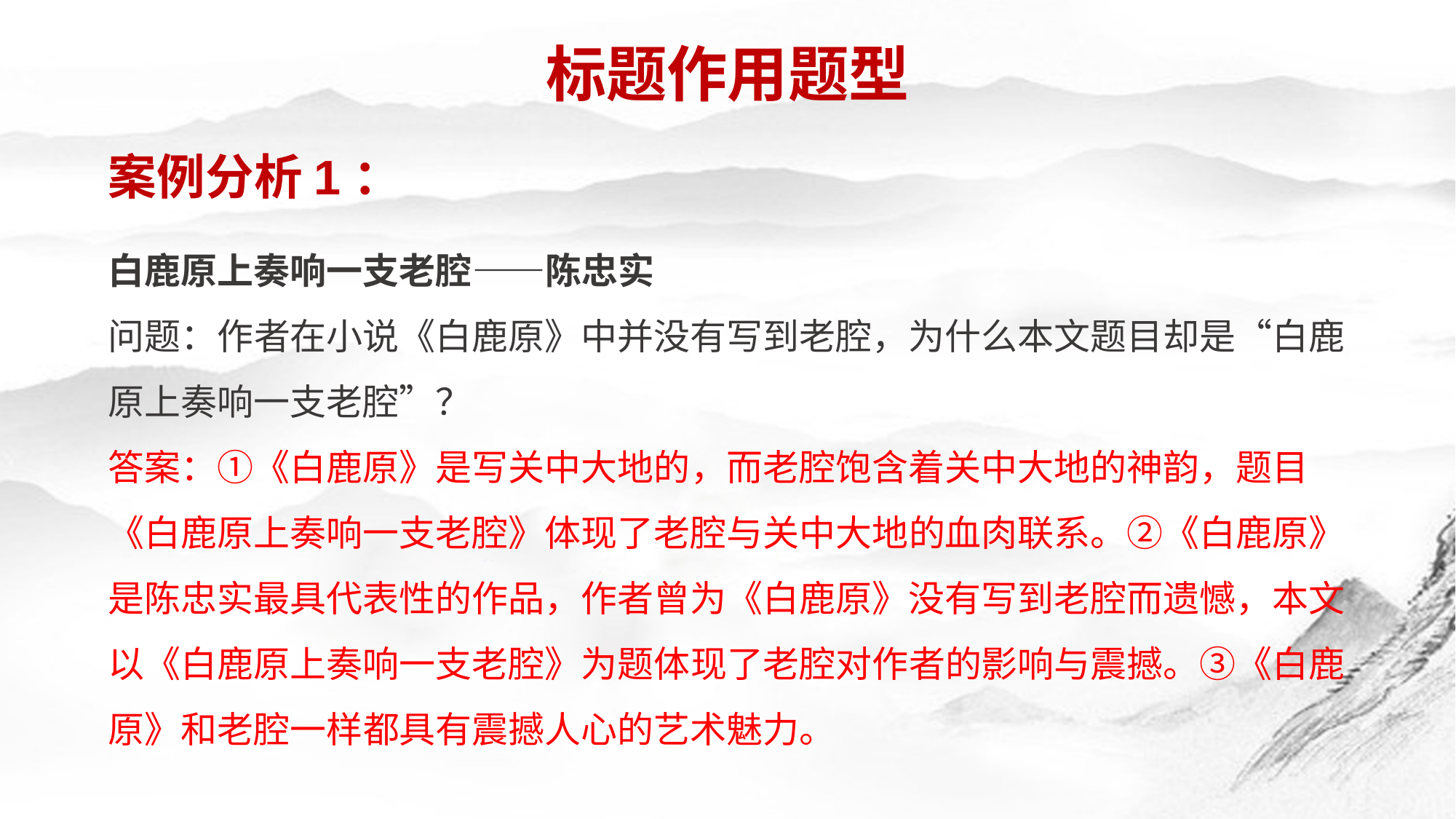

标题作用题型
案例分析1：
白鹿原上奏响一支老腔——陈忠实
问题：作者在小说《白鹿原》中并没有写到老腔，为什么本文题目却是“白鹿原上奏响一支老腔”？
答案：①《白鹿原》是写关中大地的，而老腔饱含着关中大地的神韵，题目《白鹿原上奏响一支老腔》体现了老腔与关中大地的血肉联系。②《白鹿原》是陈忠实最具代表性的作品，作者曾为《白鹿原》没有写到老腔而遗憾，本文以《白鹿原上奏响一支老腔》为题体现了老腔对作者的影响与震撼。③《白鹿原》和老腔一样都具有震撼人心的艺术魅力。